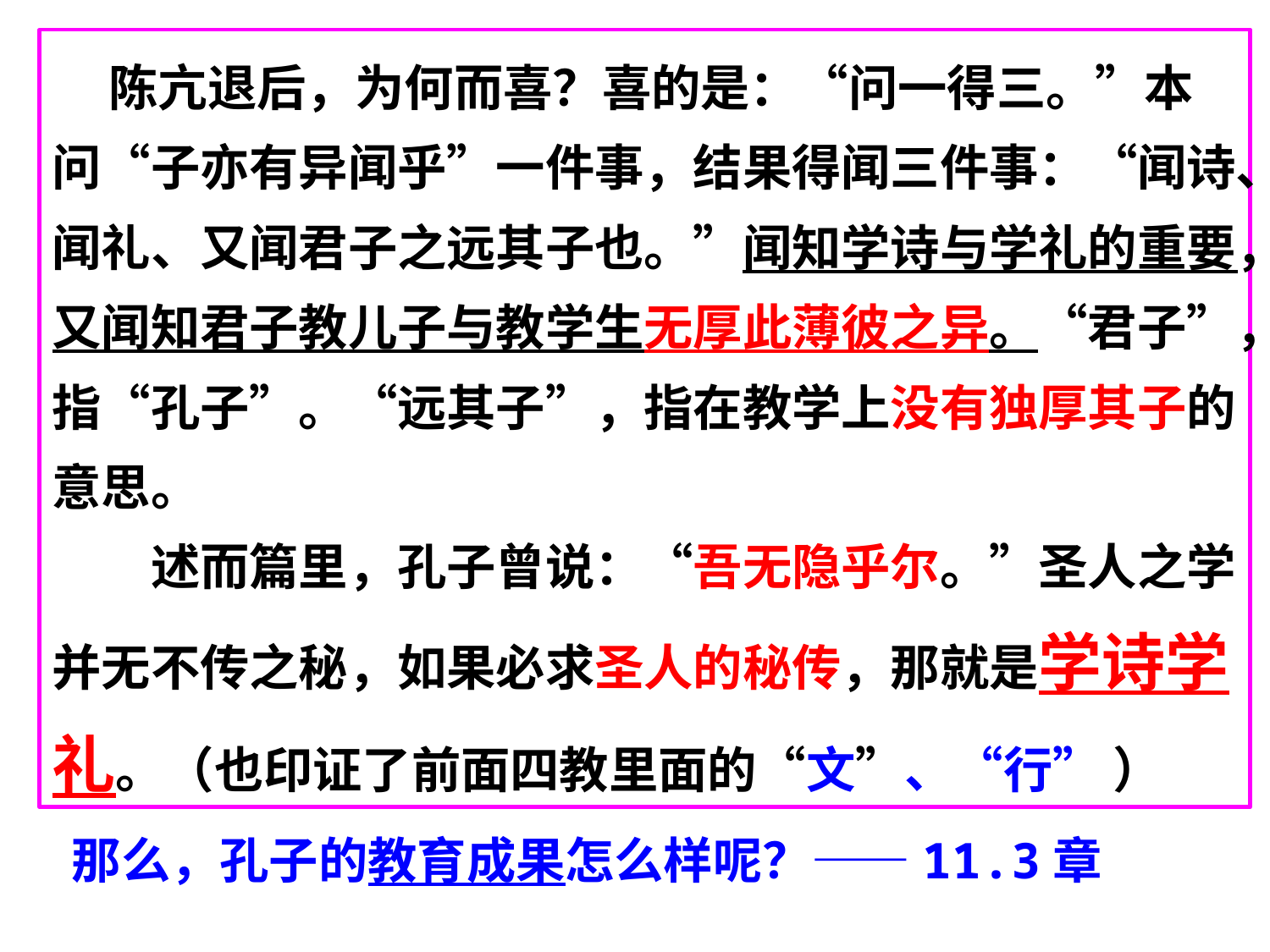

陈亢退后，为何而喜？喜的是：“问一得三。”本问“子亦有异闻乎”一件事，结果得闻三件事：“闻诗、闻礼、又闻君子之远其子也。”闻知学诗与学礼的重要，又闻知君子教儿子与教学生无厚此薄彼之异。“君子”，指“孔子”。“远其子”，指在教学上没有独厚其子的意思。
　　述而篇里，孔子曾说：“吾无隐乎尔。”圣人之学并无不传之秘，如果必求圣人的秘传，那就是学诗学礼。（也印证了前面四教里面的“文”、“行” ）
那么，孔子的教育成果怎么样呢？——11.3章